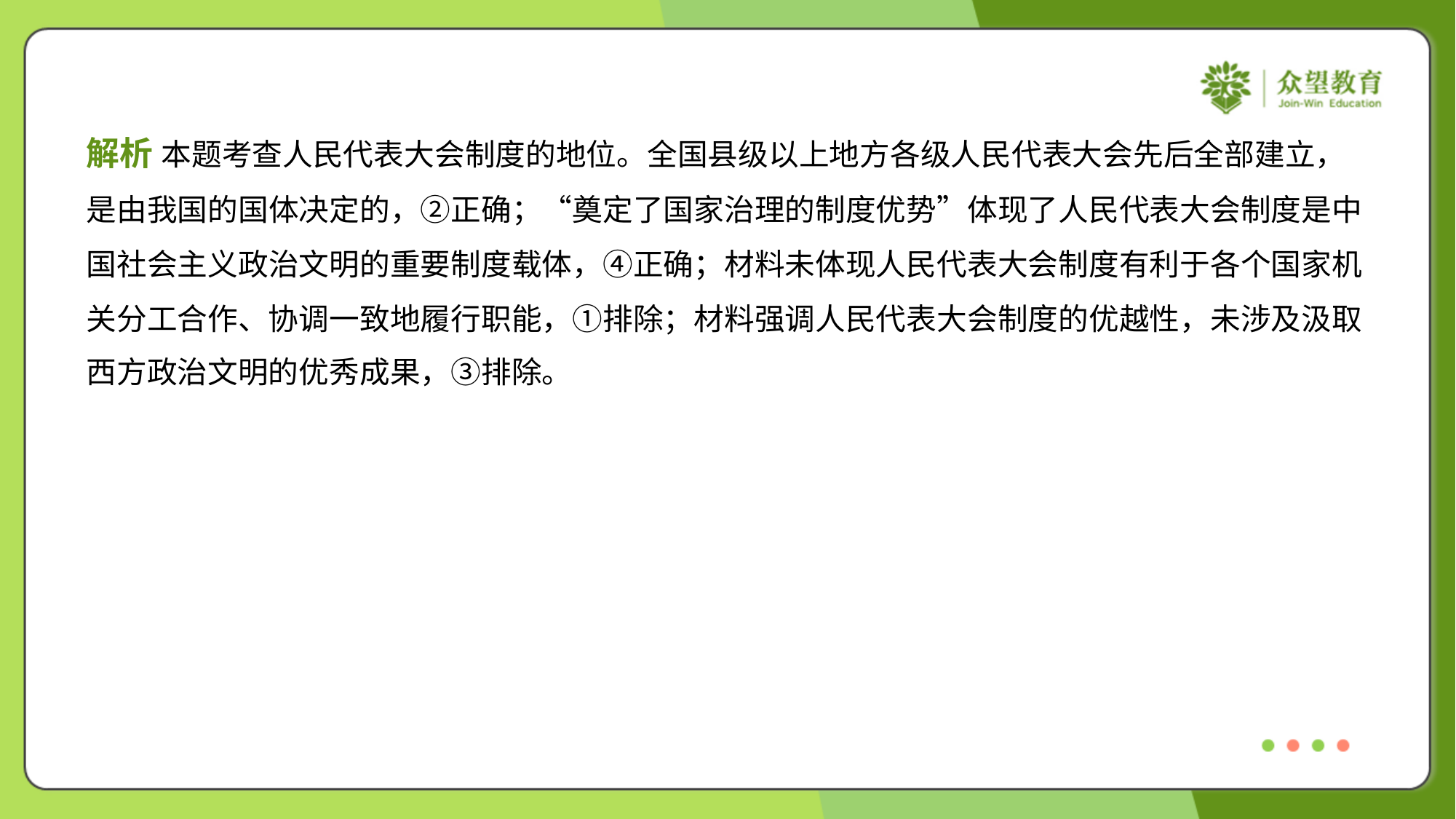

解析 本题考查人民代表大会制度的地位。全国县级以上地方各级人民代表大会先后全部建立，
是由我国的国体决定的，②正确；“奠定了国家治理的制度优势”体现了人民代表大会制度是中
国社会主义政治文明的重要制度载体，④正确；材料未体现人民代表大会制度有利于各个国家机
关分工合作、协调一致地履行职能，①排除；材料强调人民代表大会制度的优越性，未涉及汲取
西方政治文明的优秀成果，③排除。